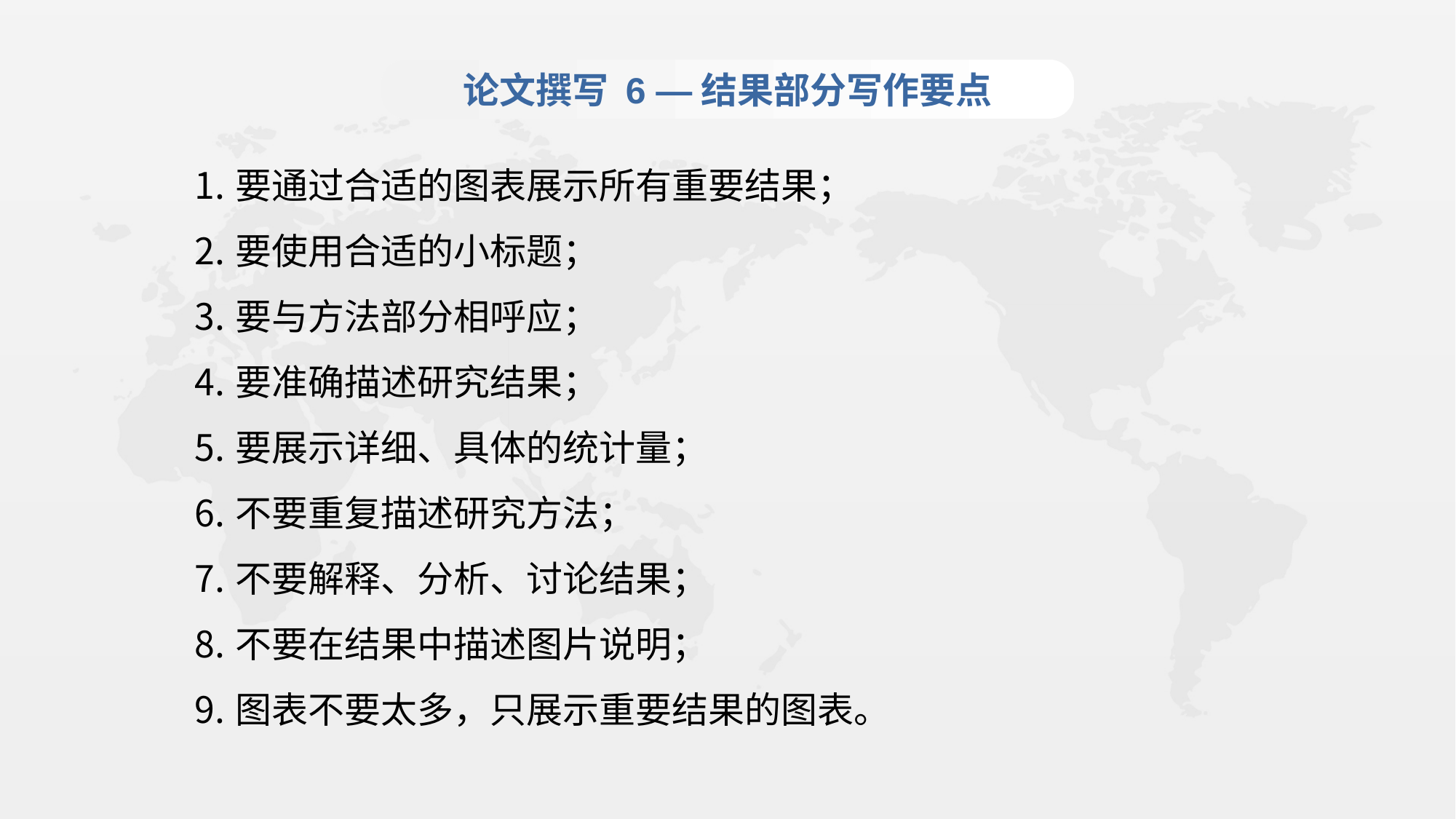

论文撰写 6 —结果部分写作要点
要通过合适的图表展示所有重要结果；
要使用合适的小标题；
要与方法部分相呼应；
要准确描述研究结果；
要展示详细、具体的统计量；
不要重复描述研究方法；
不要解释、分析、讨论结果；
不要在结果中描述图片说明；
图表不要太多，只展示重要结果的图表。